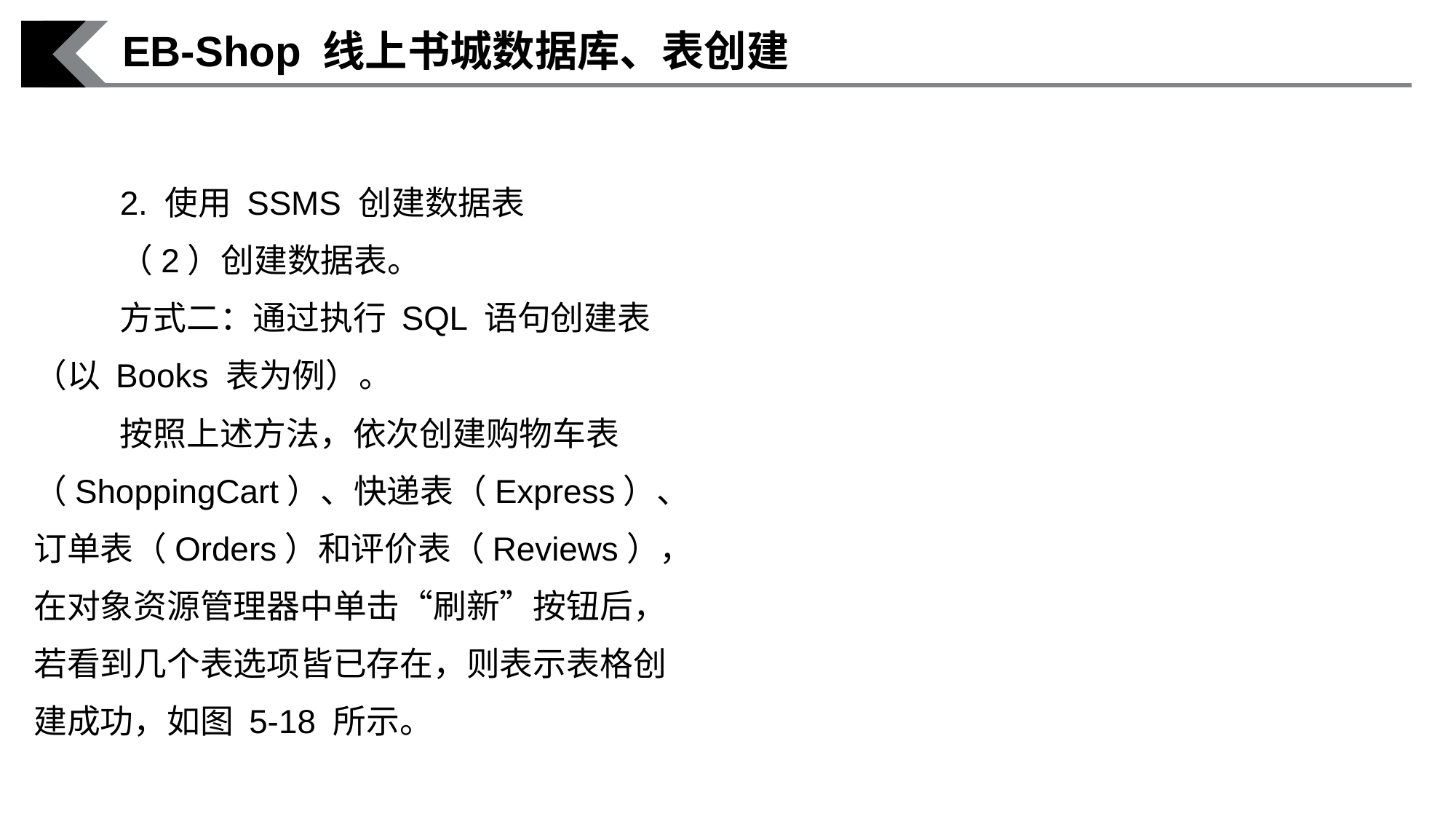

EB-Shop 线上书城数据库、表创建

2. 使用 SSMS 创建数据表
（2）创建数据表。
方式二：通过执行 SQL 语句创建表（以 Books 表为例）。
按照上述方法，依次创建购物车表（ShoppingCart）、快递表（Express）、订单表（Orders）和评价表（Reviews），在对象资源管理器中单击“刷新”按钮后，若看到几个表选项皆已存在，则表示表格创建成功，如图 5-18 所示。